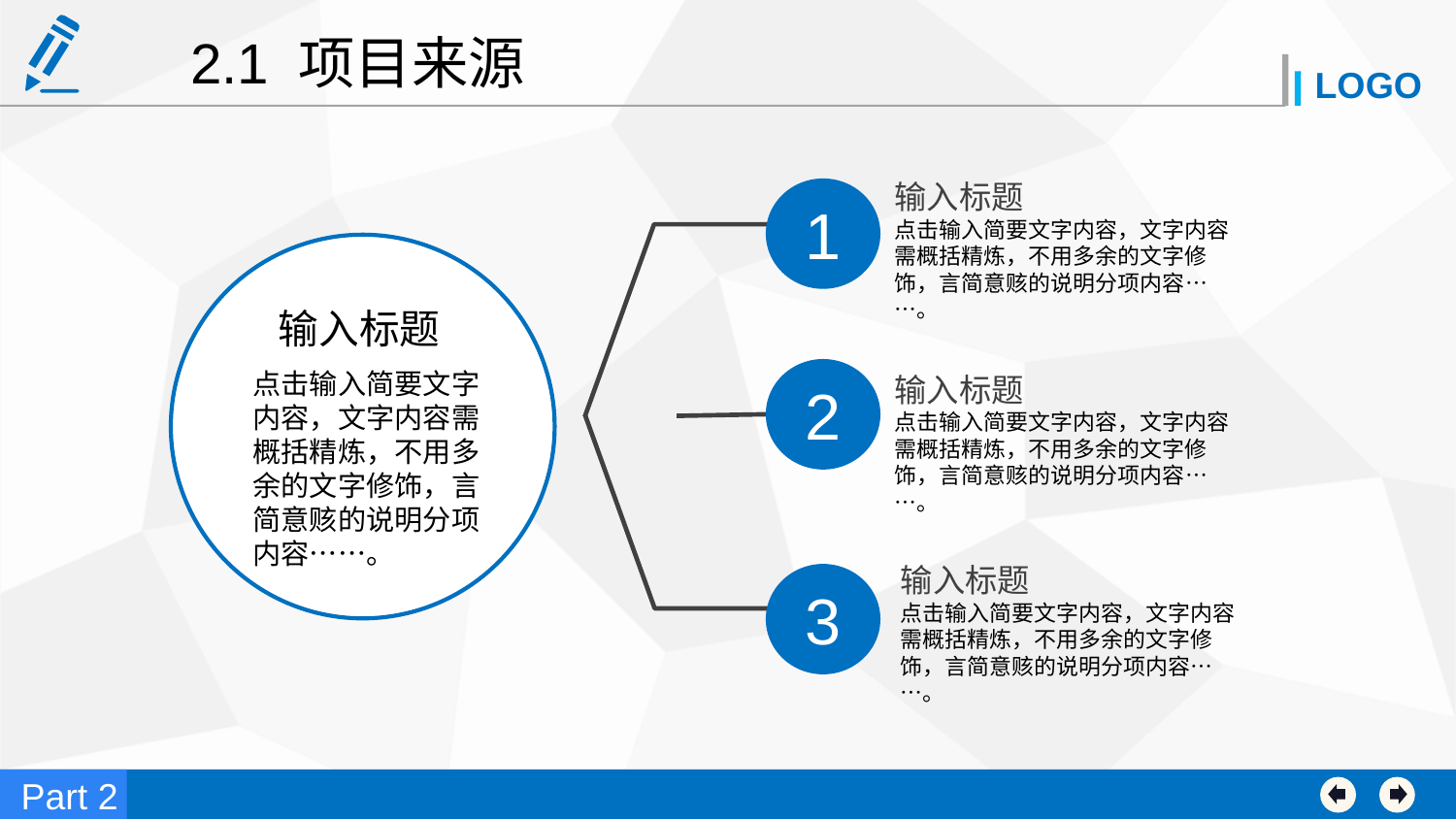

2.1 项目来源
输入标题
点击输入简要文字内容，文字内容需概括精炼，不用多余的文字修饰，言简意赅的说明分项内容……。
1

输入标题
点击输入简要文字内容，文字内容需概括精炼，不用多余的文字修饰，言简意赅的说明分项内容……。
2
输入标题
点击输入简要文字内容，文字内容需概括精炼，不用多余的文字修饰，言简意赅的说明分项内容……。

输入标题
点击输入简要文字内容，文字内容需概括精炼，不用多余的文字修饰，言简意赅的说明分项内容……。
3
Part 2